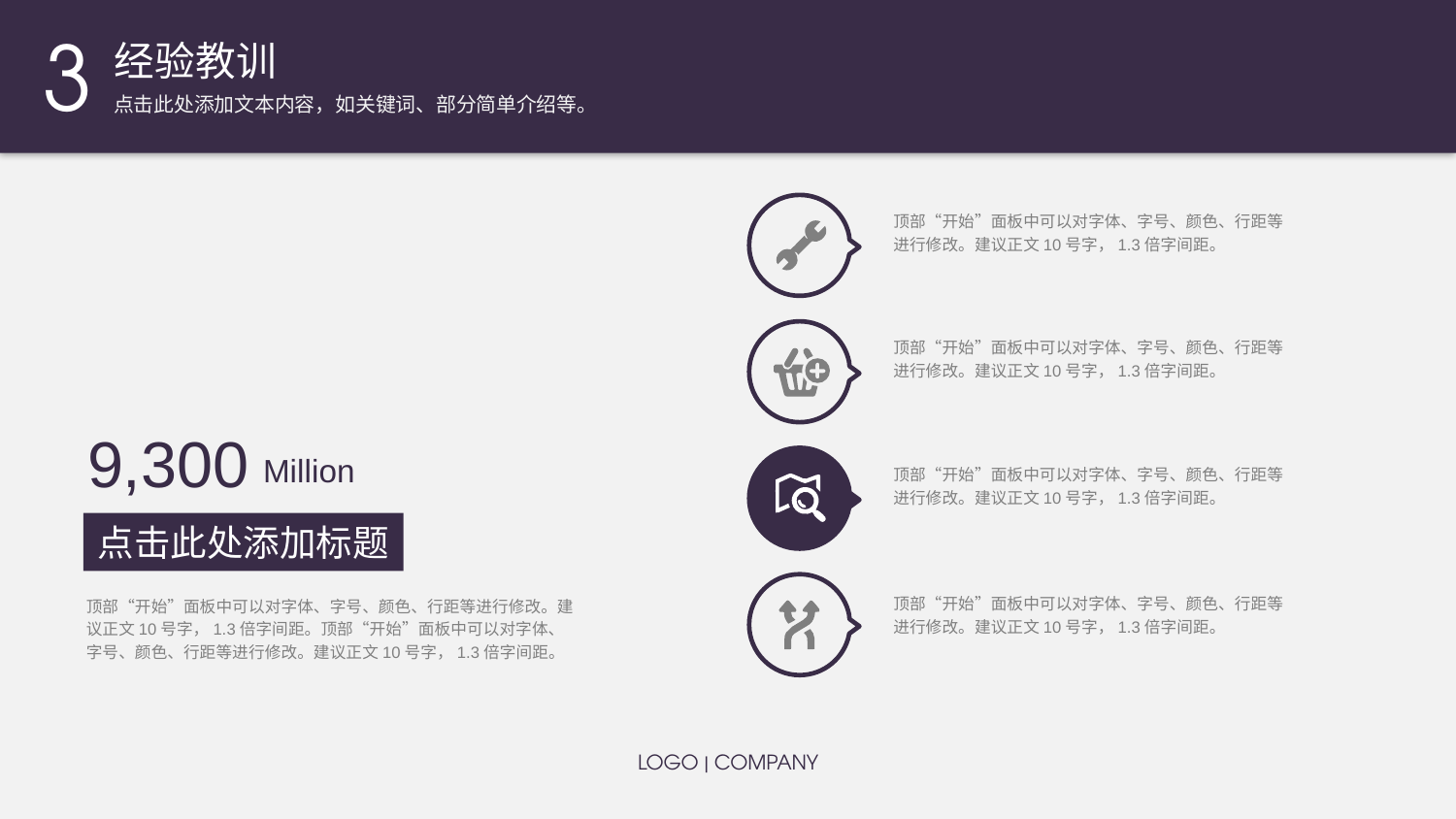

3
经验教训
点击此处添加文本内容，如关键词、部分简单介绍等。

顶部“开始”面板中可以对字体、字号、颜色、行距等进行修改。建议正文10号字，1.3倍字间距。

顶部“开始”面板中可以对字体、字号、颜色、行距等进行修改。建议正文10号字，1.3倍字间距。

9,300

Million
顶部“开始”面板中可以对字体、字号、颜色、行距等进行修改。建议正文10号字，1.3倍字间距。

点击此处添加标题

顶部“开始”面板中可以对字体、字号、颜色、行距等进行修改。建议正文10号字，1.3倍字间距。
顶部“开始”面板中可以对字体、字号、颜色、行距等进行修改。建议正文10号字，1.3倍字间距。顶部“开始”面板中可以对字体、字号、颜色、行距等进行修改。建议正文10号字，1.3倍字间距。

LOGO | COMPANY